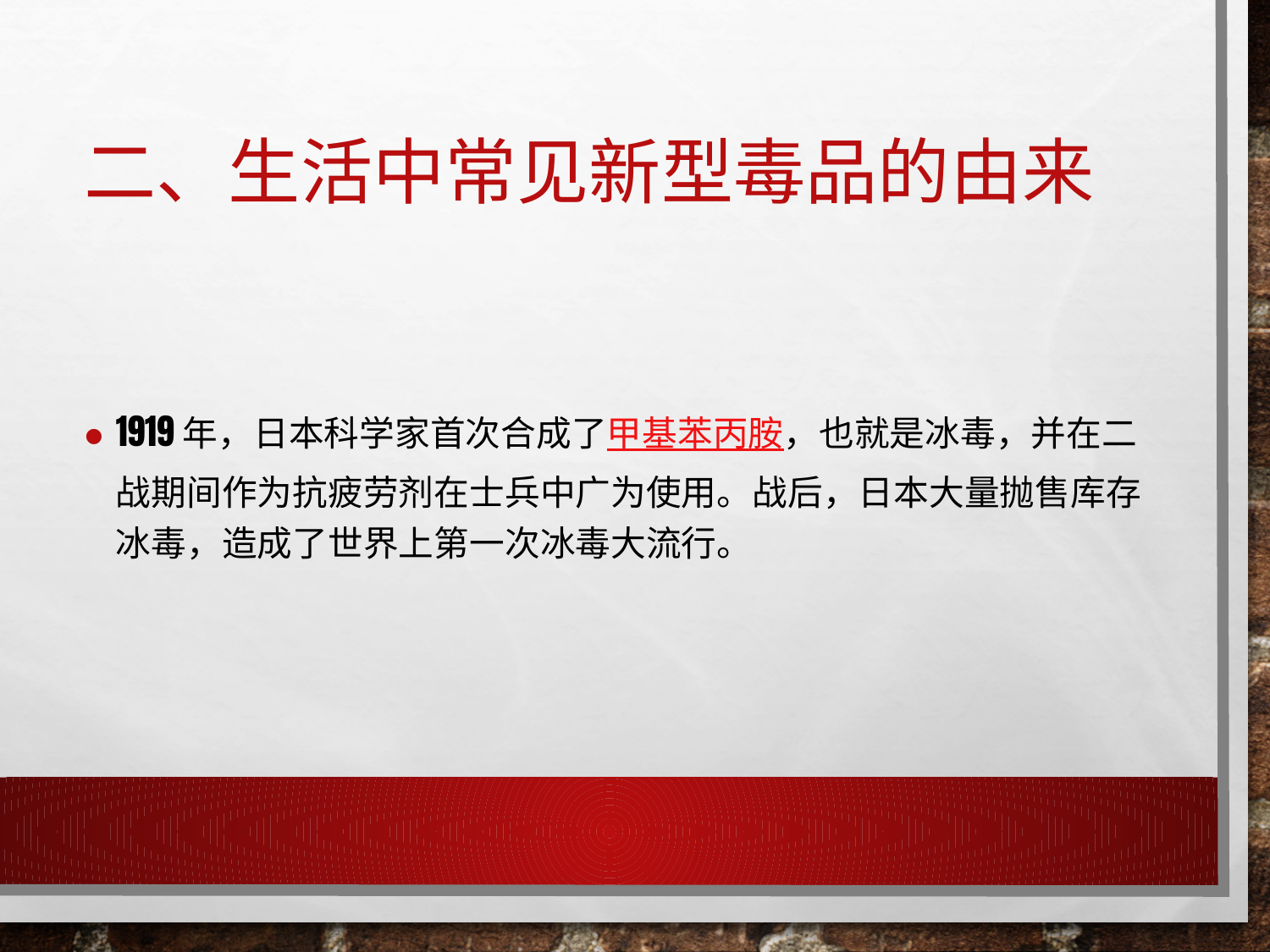

# 二、生活中常见新型毒品的由来
1919年，日本科学家首次合成了甲基苯丙胺，也就是冰毒，并在二战期间作为抗疲劳剂在士兵中广为使用。战后，日本大量抛售库存冰毒，造成了世界上第一次冰毒大流行。